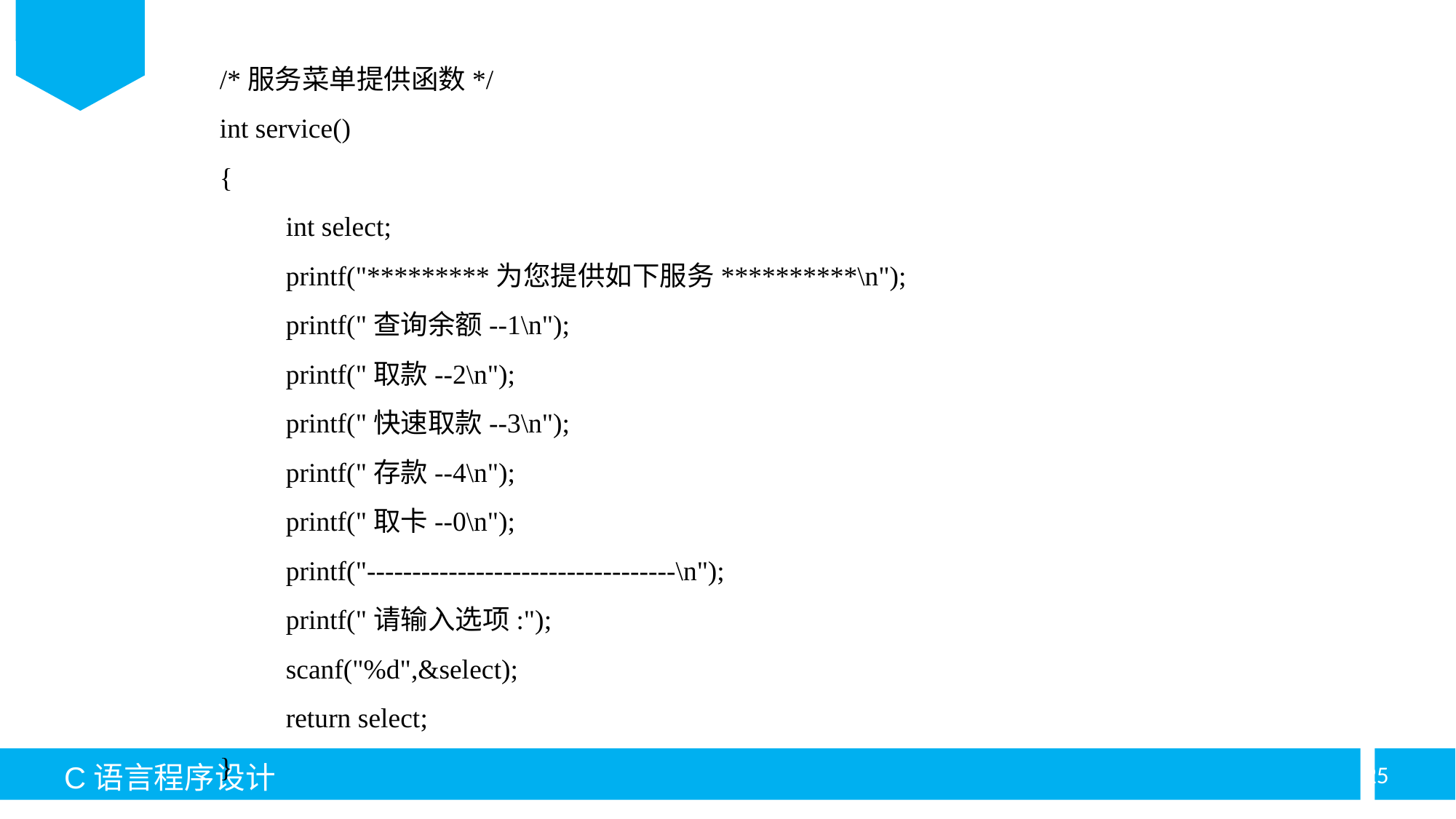

/*服务菜单提供函数*/
int service()
{
	int select;
	printf("*********为您提供如下服务**********\n");
	printf("查询余额--1\n");
	printf("取款--2\n");
	printf("快速取款--3\n");
	printf("存款--4\n");
	printf("取卡--0\n");
	printf("----------------------------------\n");
	printf("请输入选项:");
	scanf("%d",&select);
	return select;
}